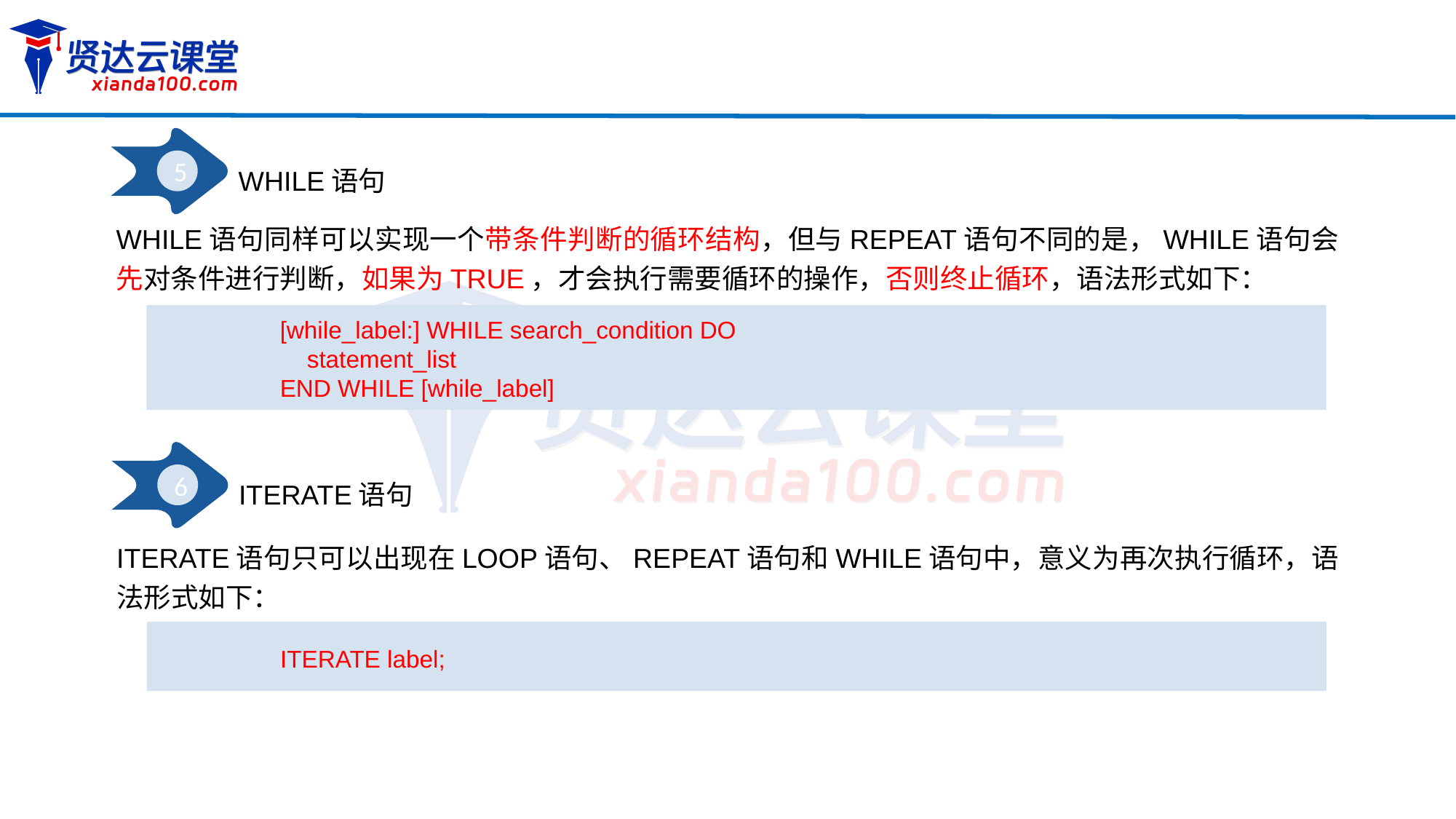

5
WHILE语句
WHILE语句同样可以实现一个带条件判断的循环结构，但与REPEAT语句不同的是，WHILE语句会先对条件进行判断，如果为TRUE，才会执行需要循环的操作，否则终止循环，语法形式如下：

[while_label:] WHILE search_condition DO
    statement_list
END WHILE [while_label]

6
ITERATE语句
ITERATE语句只可以出现在LOOP语句、REPEAT语句和WHILE语句中，意义为再次执行循环，语法形式如下：

ITERATE label;